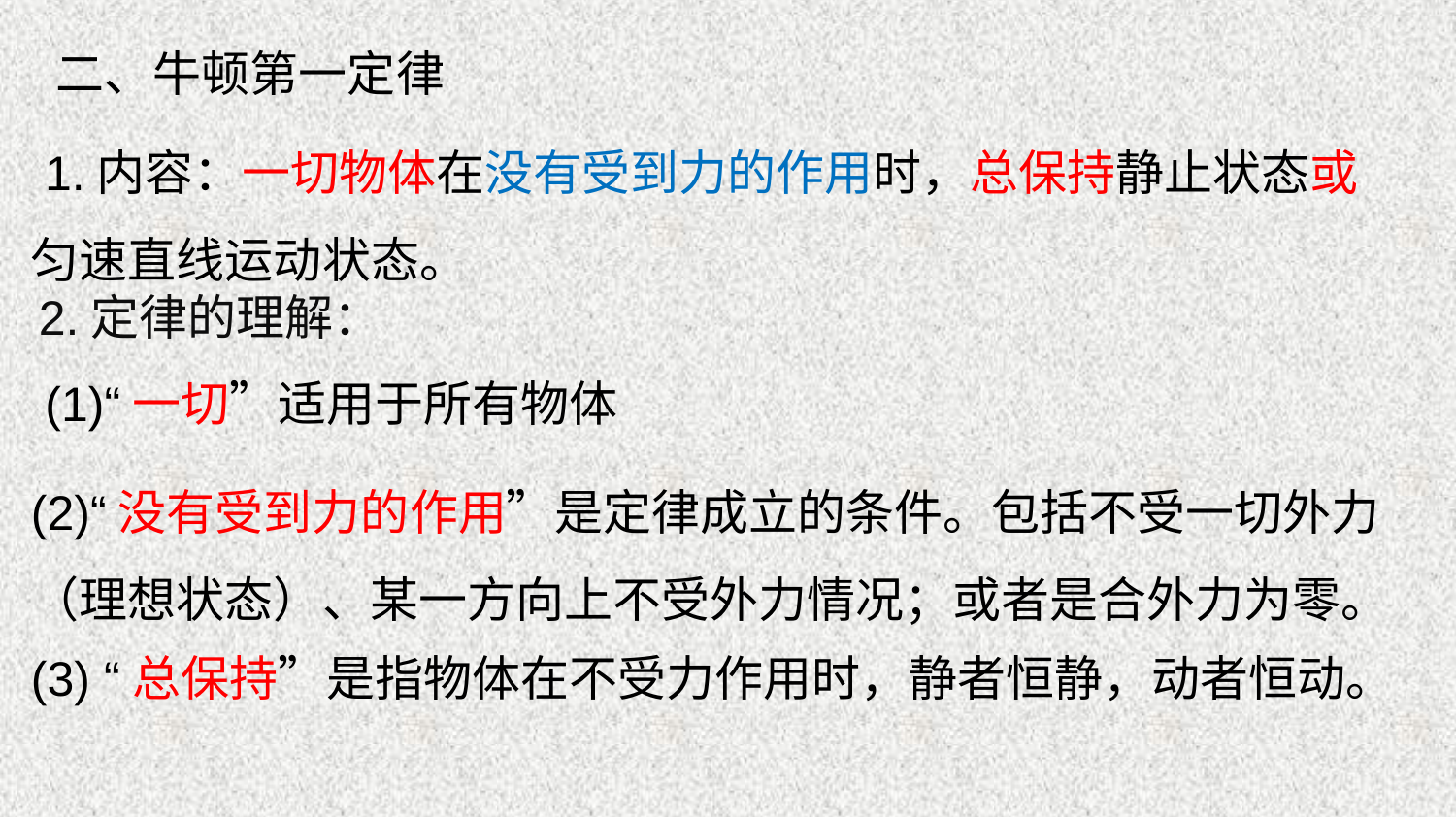

二、牛顿第一定律
 1.内容：一切物体在没有受到力的作用时，总保持静止状态或匀速直线运动状态。
2.定律的理解：
(1)“一切”适用于所有物体
(2)“没有受到力的作用”是定律成立的条件。包括不受一切外力（理想状态）、某一方向上不受外力情况；或者是合外力为零。
(3) “总保持”是指物体在不受力作用时，静者恒静，动者恒动。